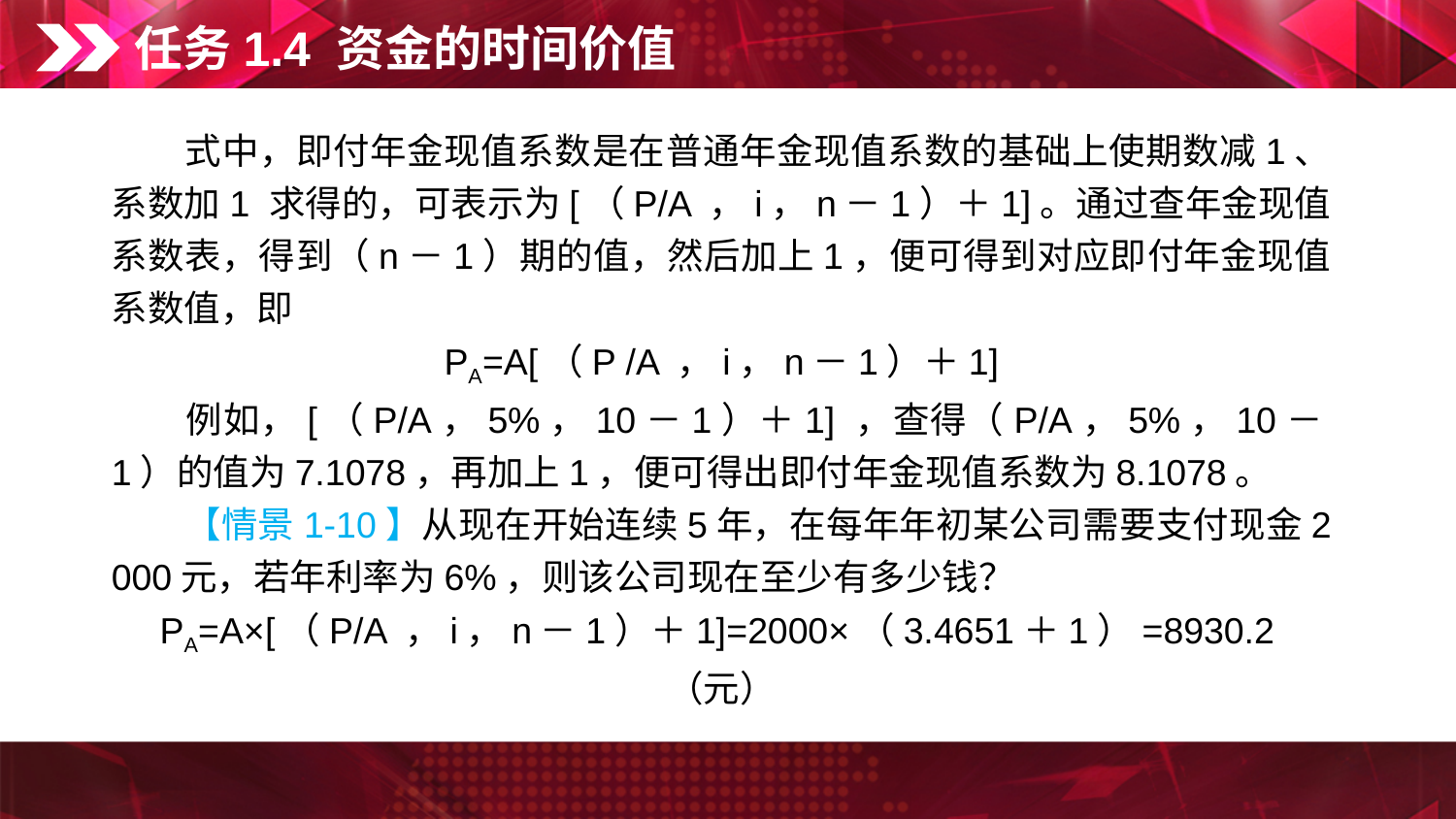

任务1.4 资金的时间价值

　　式中，即付年金现值系数是在普通年金现值系数的基础上使期数减1、系数加1 求得的，可表示为[（P/A ，i，n－1）＋1]。通过查年金现值系数表，得到（n－1）期的值，然后加上1，便可得到对应即付年金现值系数值，即
PA=A[（P /A ，i，n－1）＋1]
　　例如，[（P/A，5%，10－1）＋1] ，查得（P/A，5%，10－1）的值为7.1078，再加上1，便可得出即付年金现值系数为8.1078。
　　【情景1-10】从现在开始连续5年，在每年年初某公司需要支付现金2 000元，若年利率为6%，则该公司现在至少有多少钱？
PA=A×[（P/A ，i，n－1）＋1]=2000×（3.4651＋1）=8930.2（元）